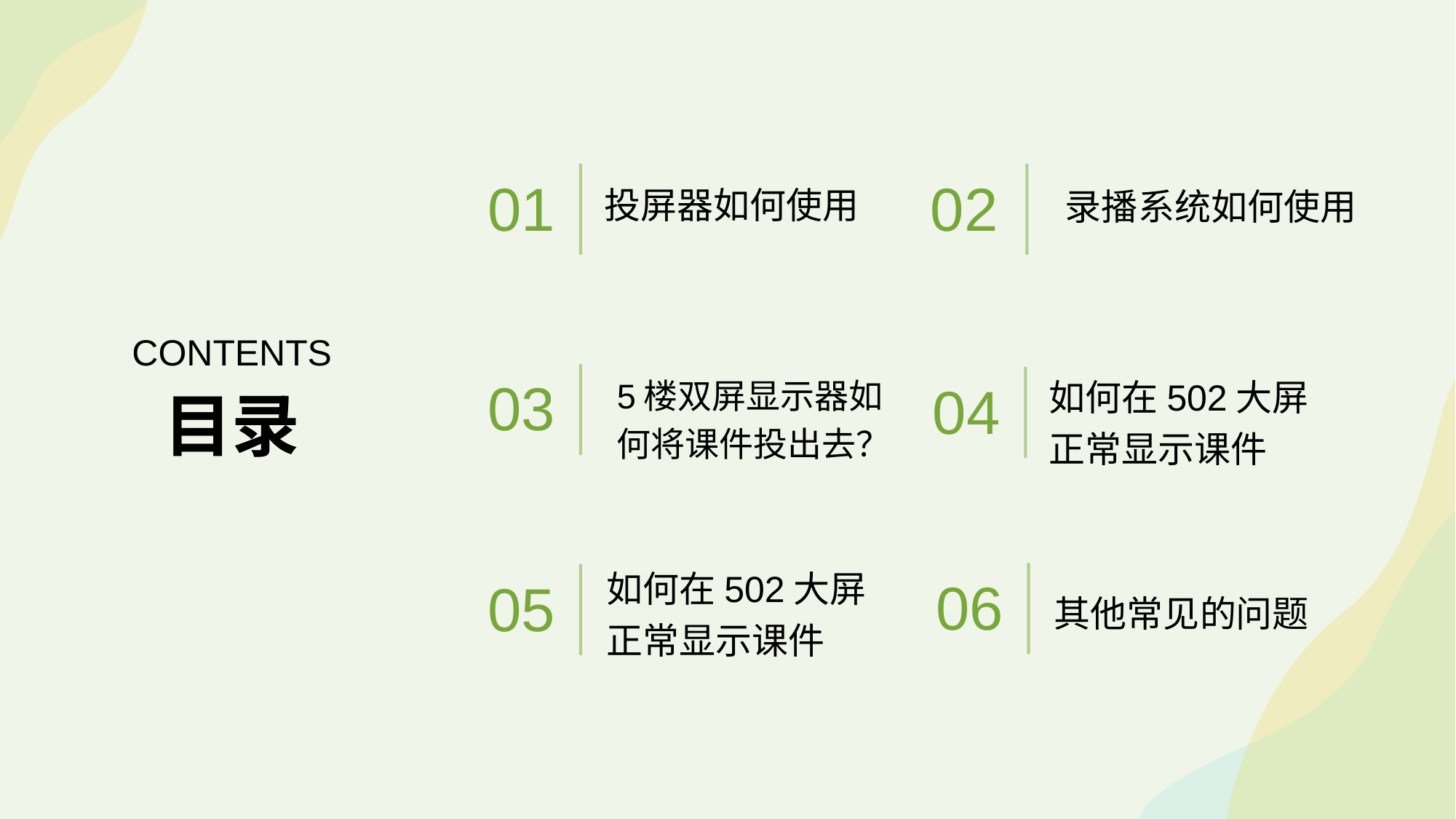

投屏器如何使用

01
02
录播系统如何使用

CONTENTS
5楼双屏显示器如何将课件投出去？

如何在502大屏正常显示课件

03
04
目录
其他常见的问题
如何在502大屏正常显示课件

06
05